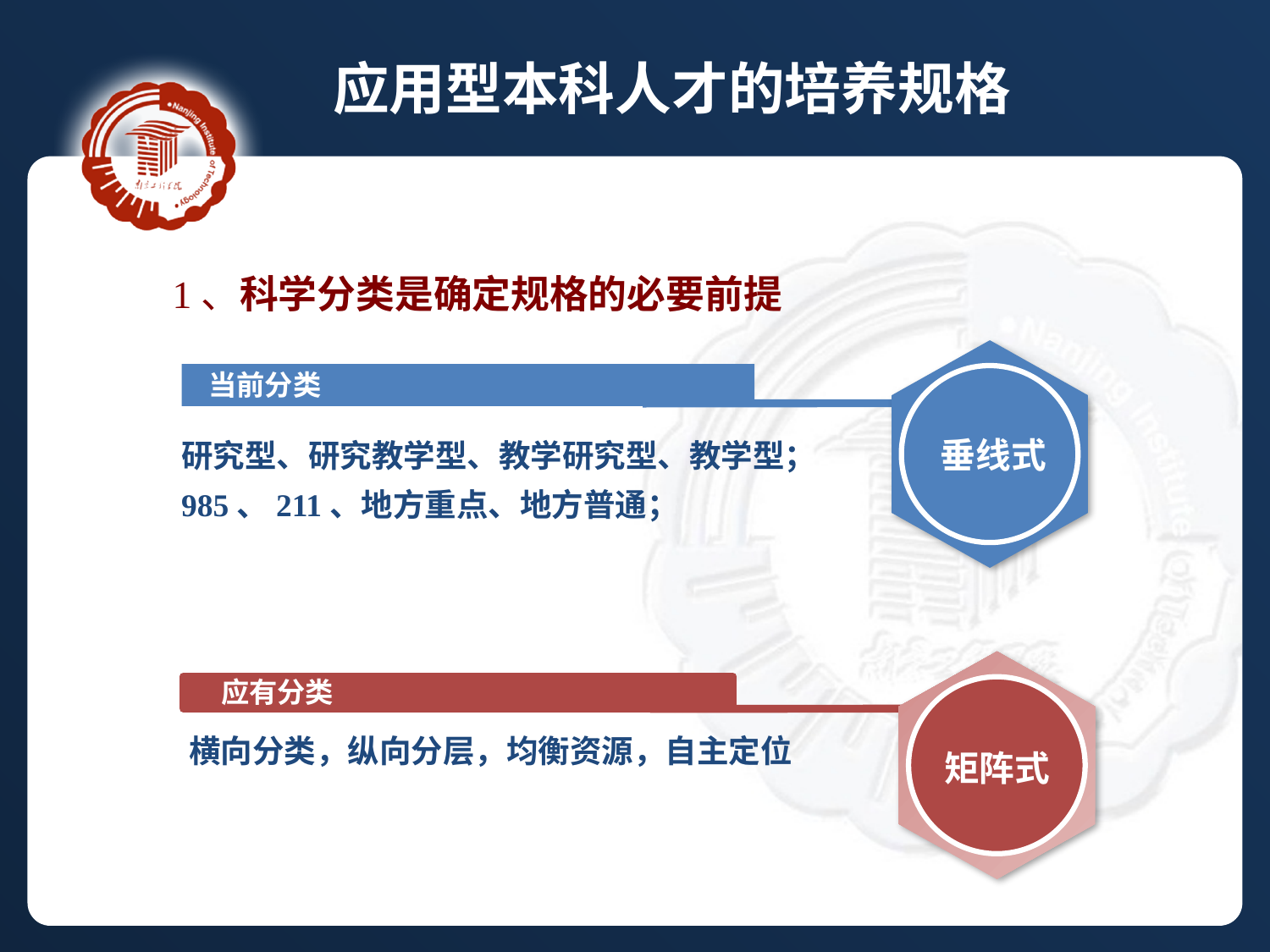

应用型本科人才的培养规格

        1、科学分类是确定规格的必要前提

当前分类

研究型、研究教学型、教学研究型、教学型；
985、211、地方重点、地方普通；
垂线式

应有分类

 横向分类，纵向分层，均衡资源，自主定位
矩阵式